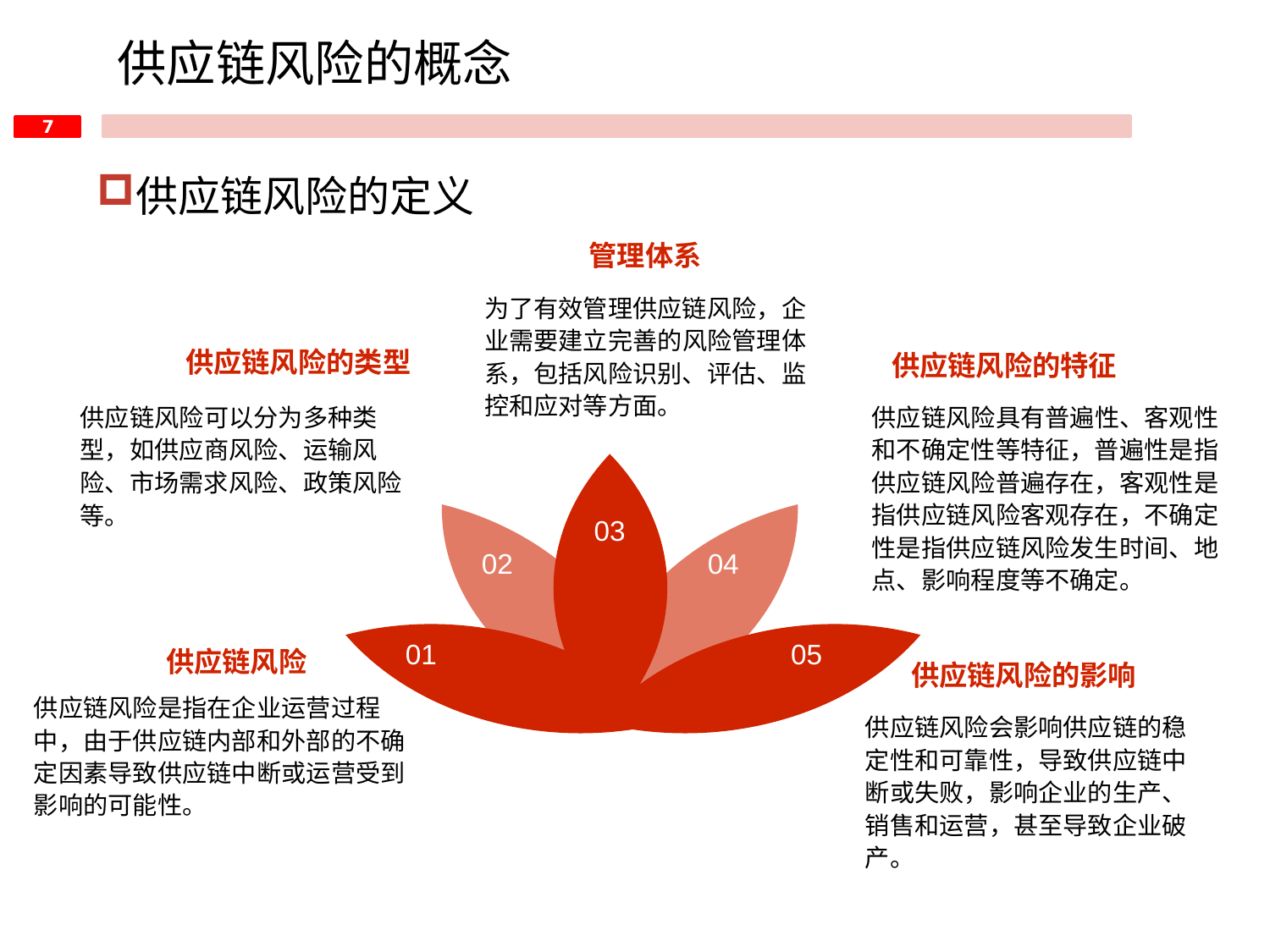

供应链风险的概念
7
供应链风险的定义
管理体系
为了有效管理供应链风险，企业需要建立完善的风险管理体系，包括风险识别、评估、监控和应对等方面。
供应链风险的类型
供应链风险的特征
供应链风险具有普遍性、客观性和不确定性等特征，普遍性是指供应链风险普遍存在，客观性是指供应链风险客观存在，不确定性是指供应链风险发生时间、地点、影响程度等不确定。
供应链风险可以分为多种类型，如供应商风险、运输风险、市场需求风险、政策风险等。

03
02
04

01
05
供应链风险
供应链风险的影响
供应链风险是指在企业运营过程中，由于供应链内部和外部的不确定因素导致供应链中断或运营受到影响的可能性。
供应链风险会影响供应链的稳定性和可靠性，导致供应链中断或失败，影响企业的生产、销售和运营，甚至导致企业破产。